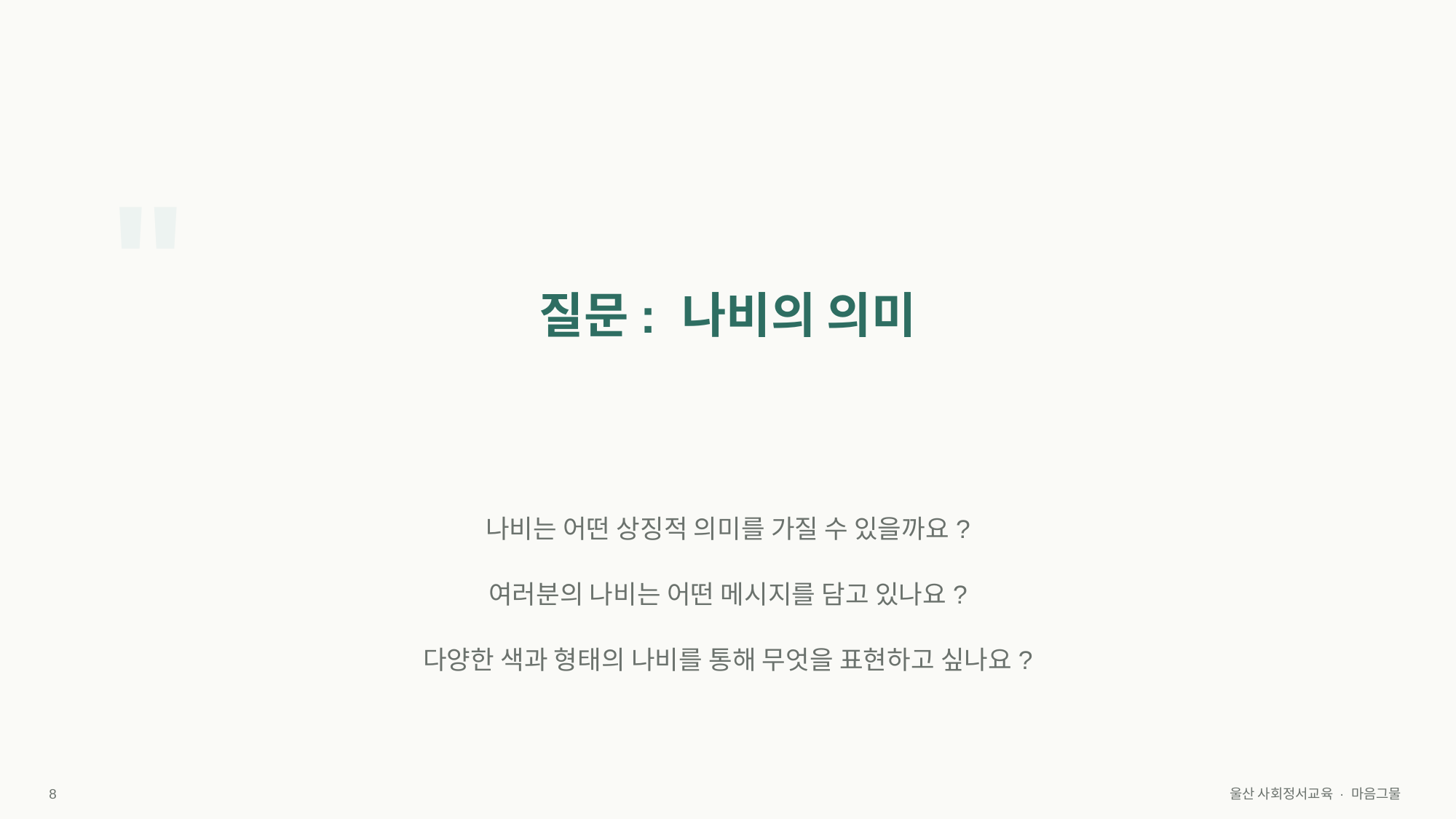

"
질문: 나비의 의미
나비는 어떤 상징적 의미를 가질 수 있을까요?
여러분의 나비는 어떤 메시지를 담고 있나요?
다양한 색과 형태의 나비를 통해 무엇을 표현하고 싶나요?
8
울산 사회정서교육 · 마음그물